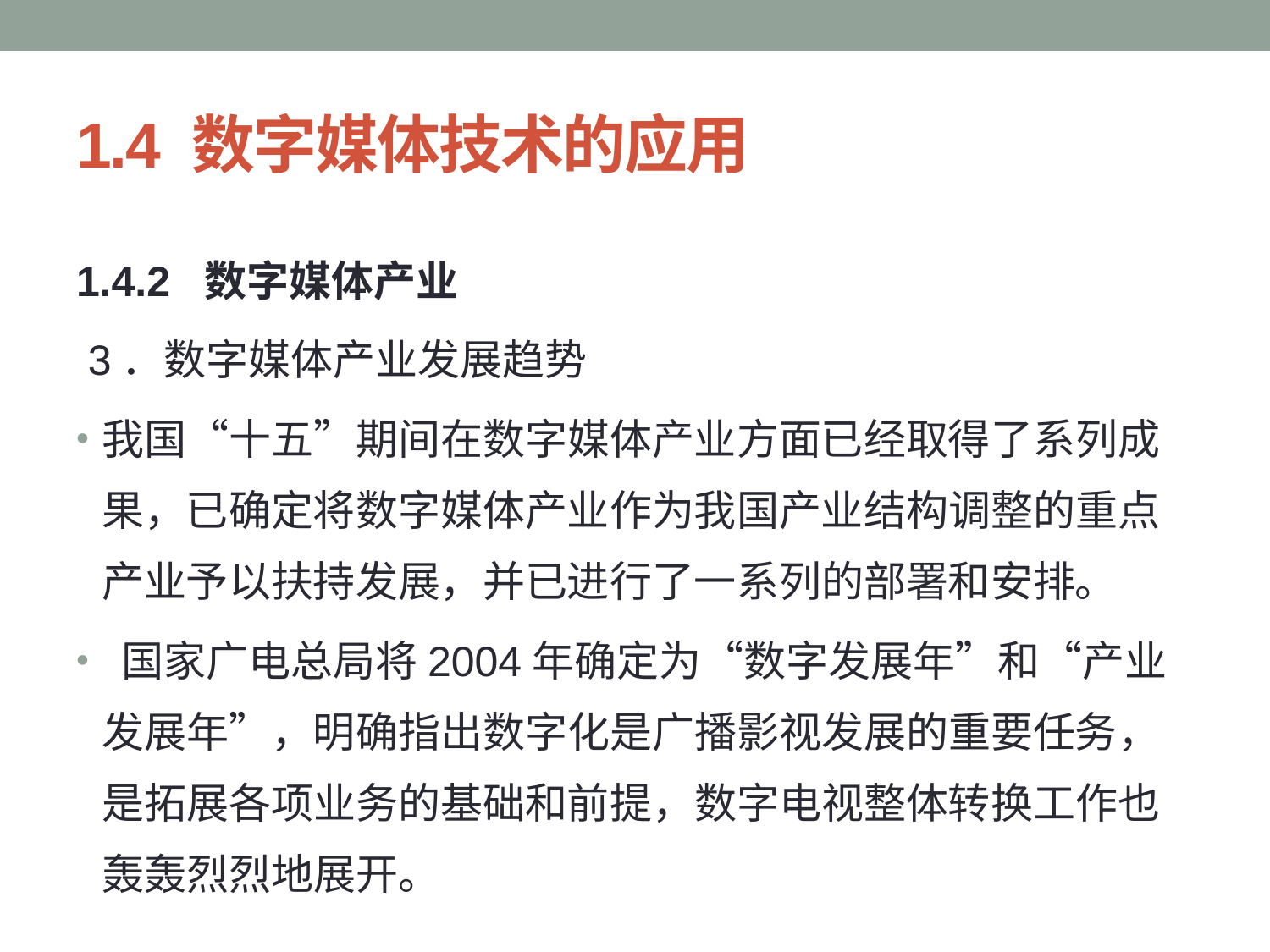

# 1.4 数字媒体技术的应用
1.4.2  数字媒体产业
 3．数字媒体产业发展趋势
我国“十五”期间在数字媒体产业方面已经取得了系列成果，已确定将数字媒体产业作为我国产业结构调整的重点产业予以扶持发展，并已进行了一系列的部署和安排。
 国家广电总局将2004年确定为“数字发展年”和“产业发展年”，明确指出数字化是广播影视发展的重要任务，是拓展各项业务的基础和前提，数字电视整体转换工作也轰轰烈烈地展开。